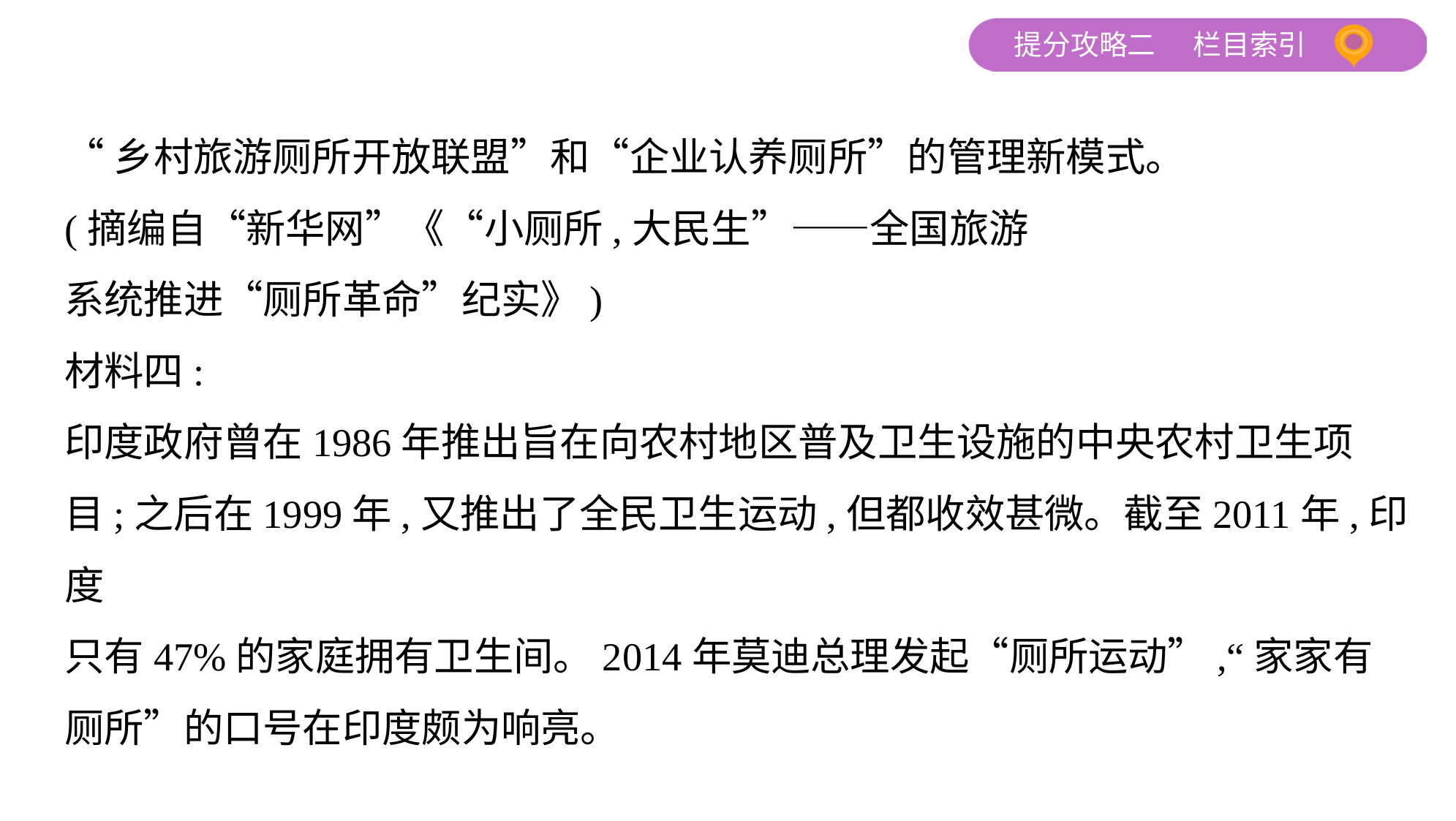

“乡村旅游厕所开放联盟”和“企业认养厕所”的管理新模式。
(摘编自“新华网”《“小厕所,大民生”——全国旅游
系统推进“厕所革命”纪实》)
材料四:
印度政府曾在1986年推出旨在向农村地区普及卫生设施的中央农村卫生项
目;之后在1999年,又推出了全民卫生运动,但都收效甚微。截至2011年,印度
只有47%的家庭拥有卫生间。2014年莫迪总理发起“厕所运动”,“家家有
厕所”的口号在印度颇为响亮。